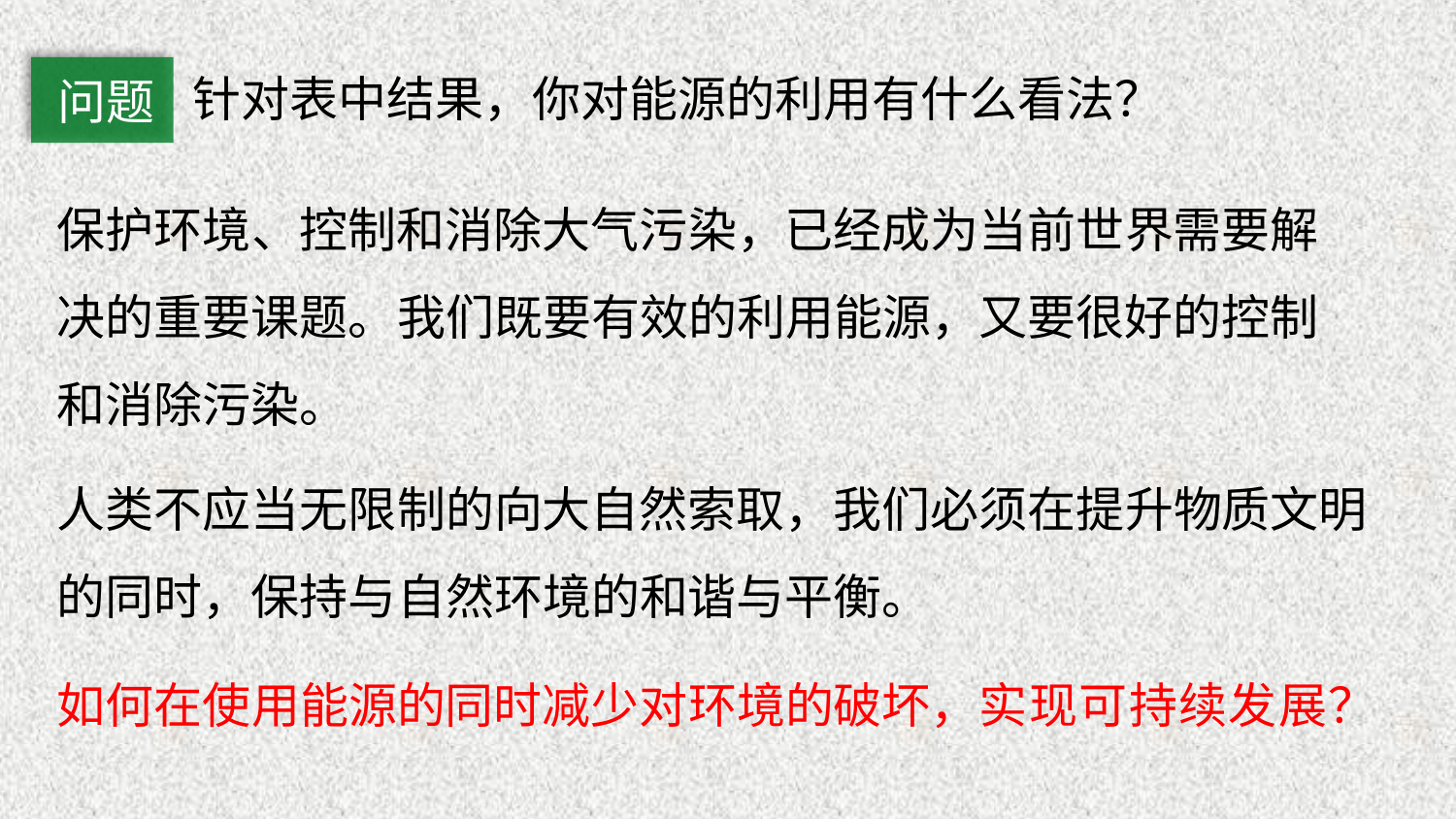

问题
针对表中结果，你对能源的利用有什么看法？
保护环境、控制和消除大气污染，已经成为当前世界需要解决的重要课题。我们既要有效的利用能源，又要很好的控制和消除污染。
人类不应当无限制的向大自然索取，我们必须在提升物质文明的同时，保持与自然环境的和谐与平衡。
如何在使用能源的同时减少对环境的破坏，实现可持续发展？